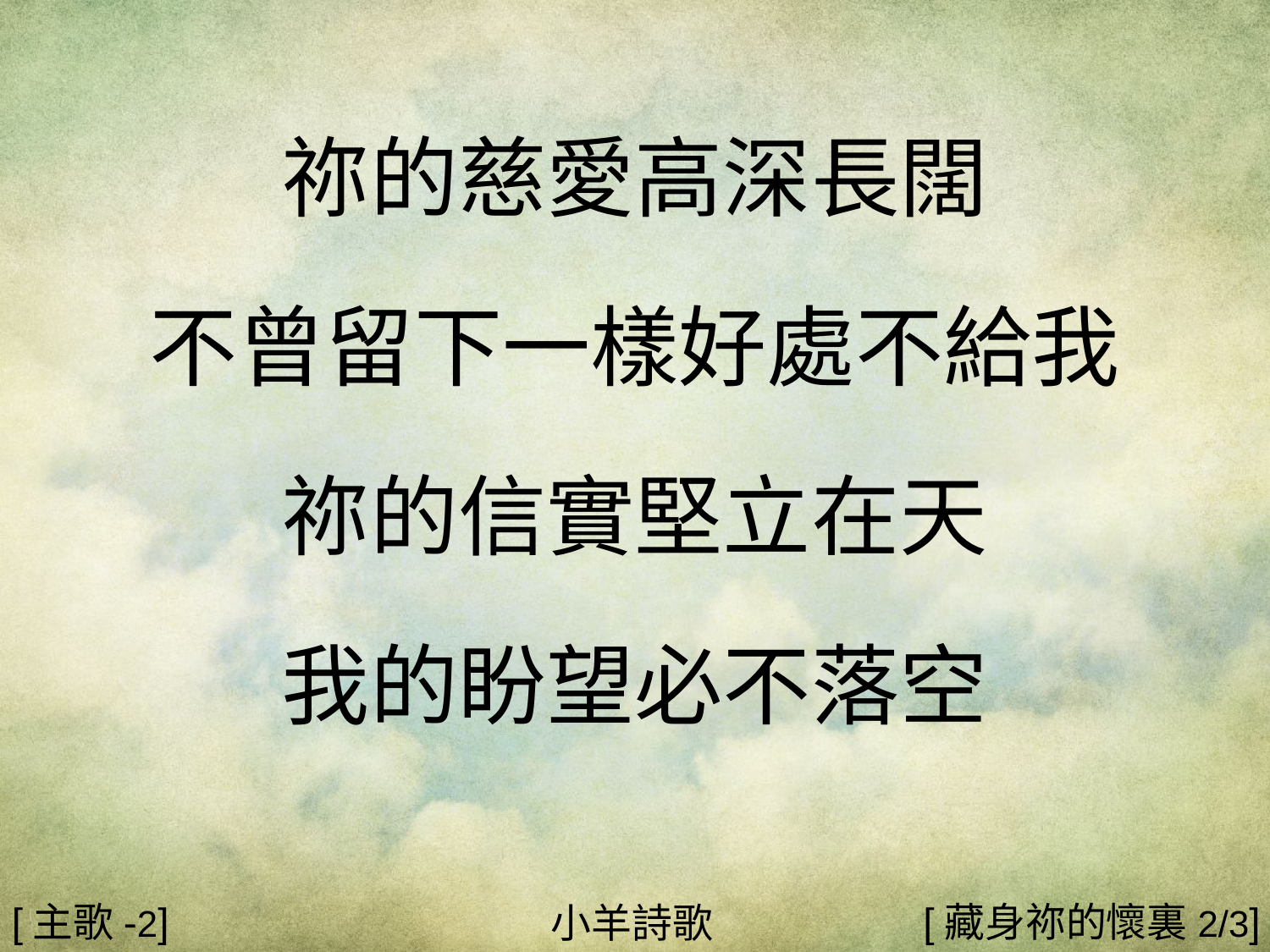

祢的慈愛高深長闊

不曾留下一樣好處不給我

祢的信實堅立在天

我的盼望必不落空
#

[主歌-2]
[藏身祢的懷裏2/3]
小羊詩歌